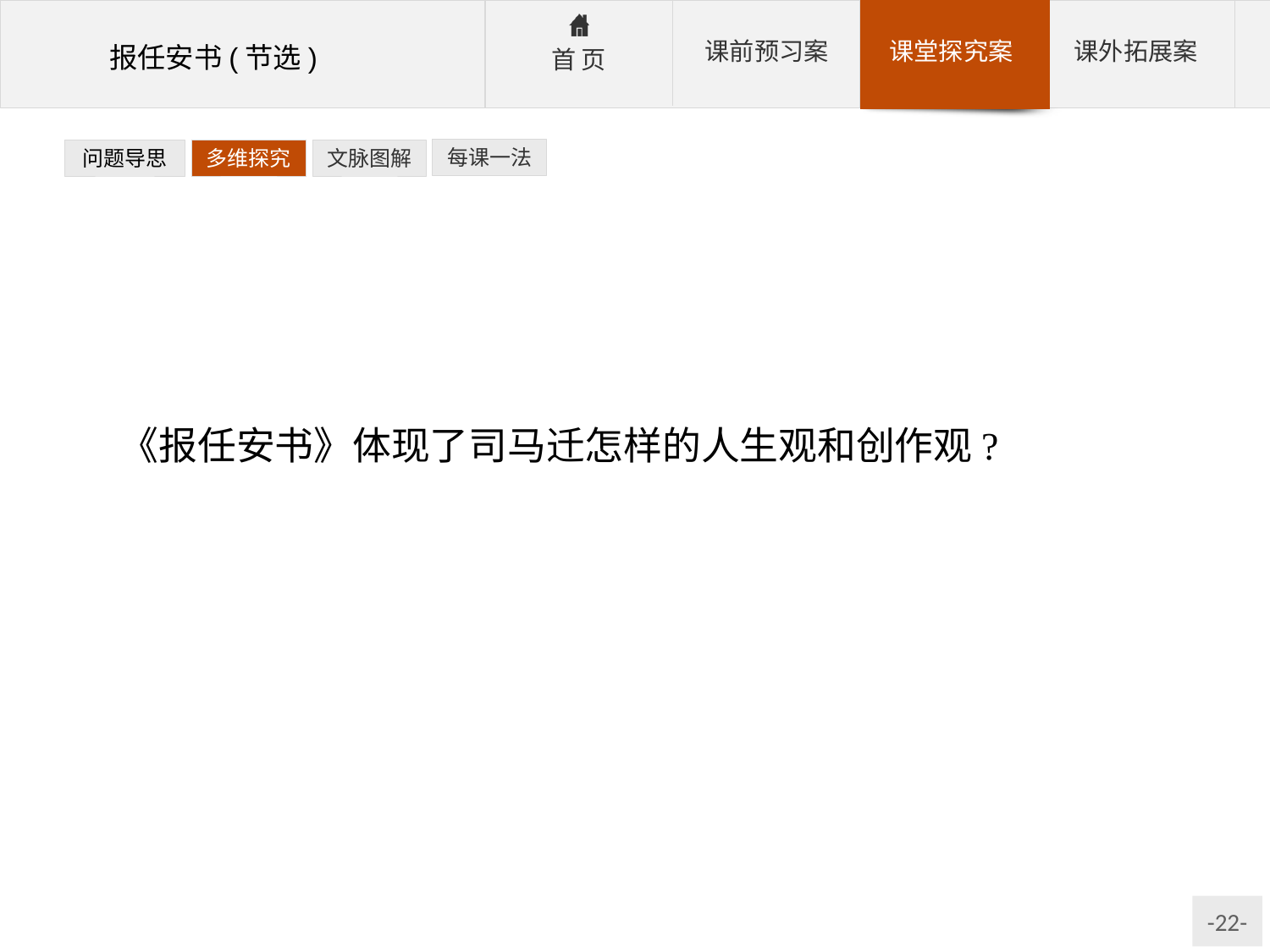

每课一法
问题导思
多维探究
文脉图解
《报任安书》体现了司马迁怎样的人生观和创作观?
提示:本题是对有关信息的筛选和概括。首先从文中找出表现作者人生观、创作观的有关语句,对其加以梳理概括即可。